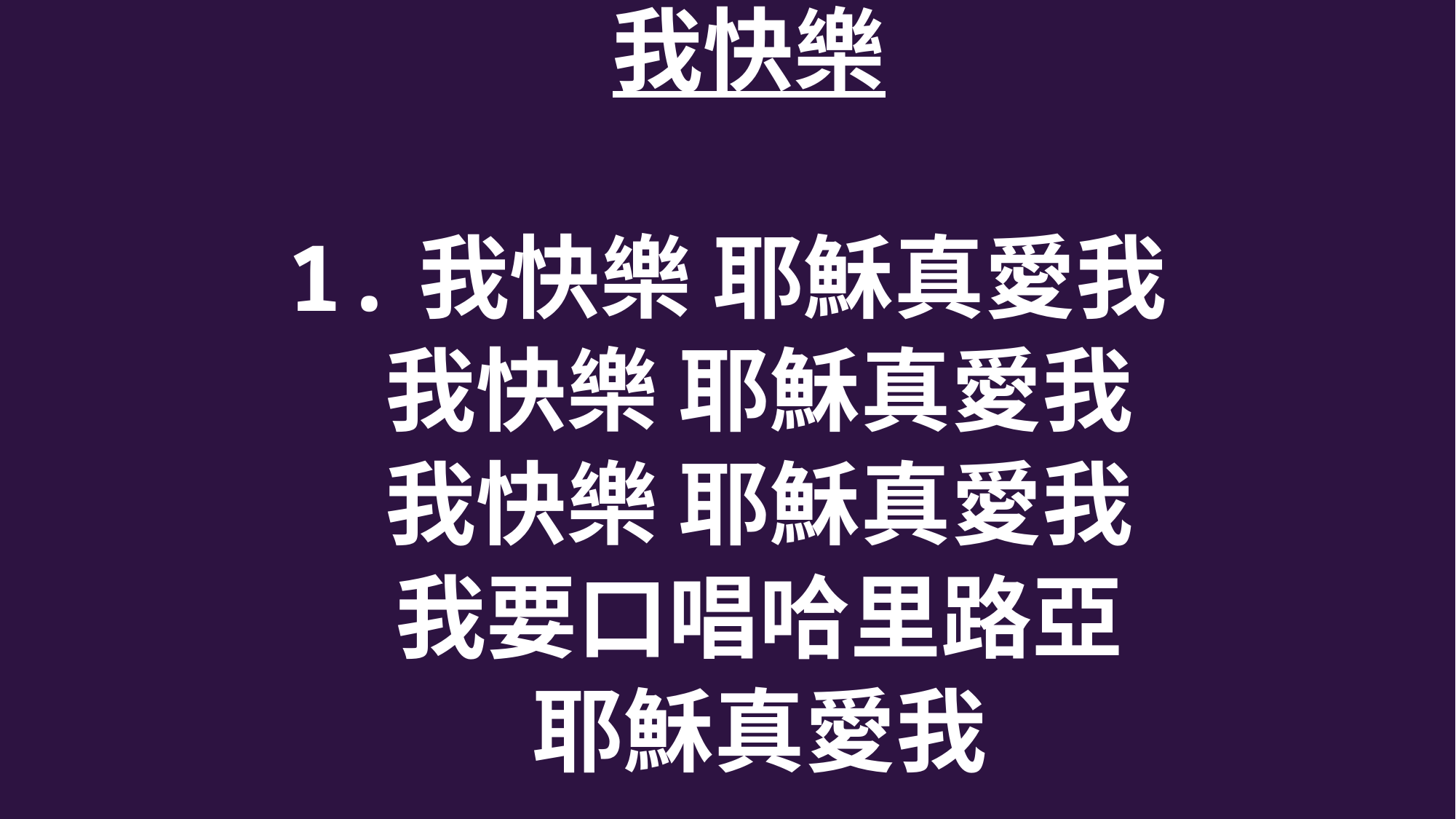

我快樂

1.我快樂 耶穌真愛我
  我快樂 耶穌真愛我
  我快樂 耶穌真愛我
  我要口唱哈里路亞
  耶穌真愛我